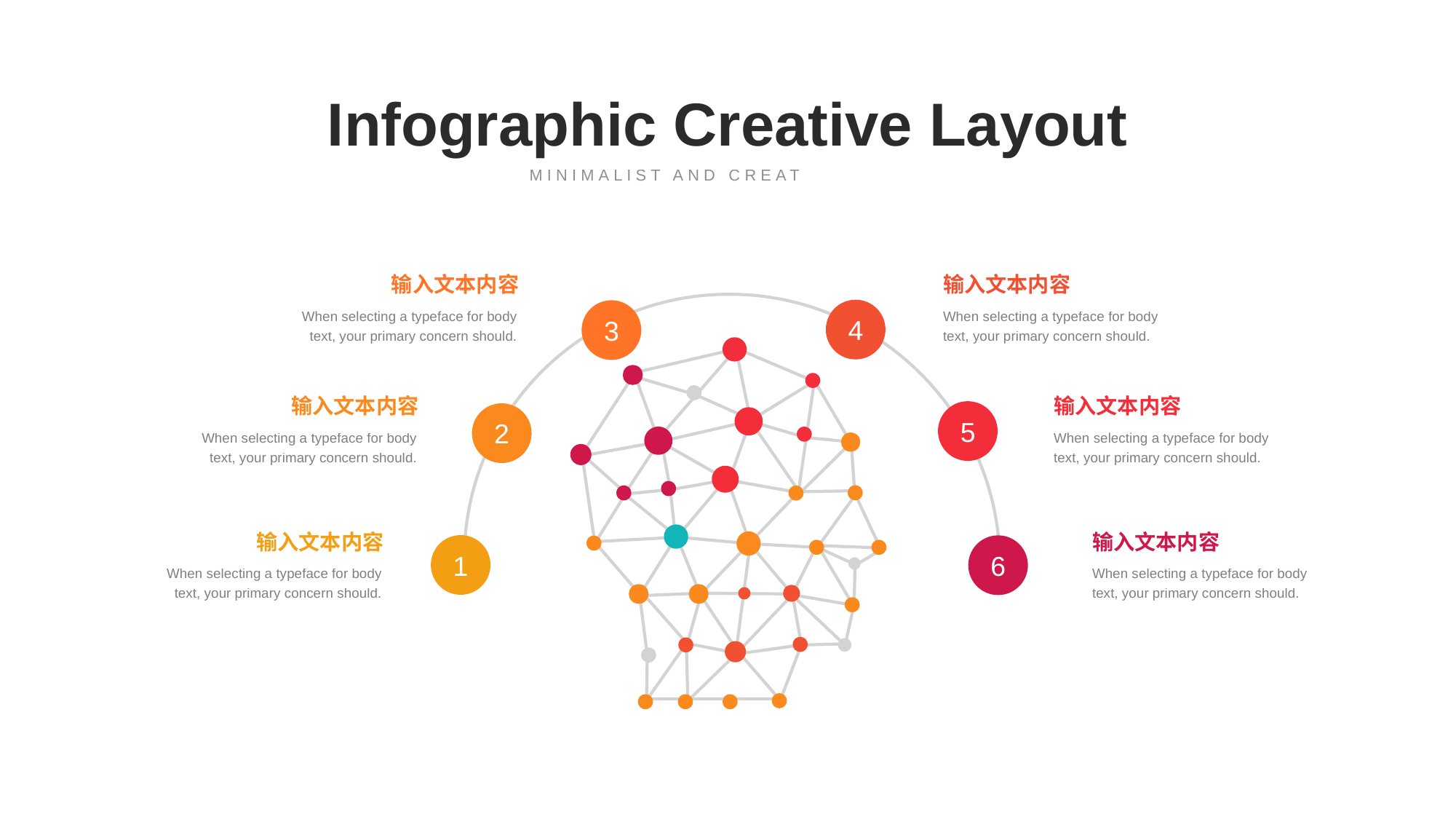

Infographic Creative Layout
MINIMALIST AND CREATIVE THEME
输入文本内容
When selecting a typeface for body text, your primary concern should.
输入文本内容
When selecting a typeface for body text, your primary concern should.

4
3

输入文本内容
When selecting a typeface for body text, your primary concern should.
输入文本内容
When selecting a typeface for body text, your primary concern should.
5
2
输入文本内容
When selecting a typeface for body text, your primary concern should.
输入文本内容
When selecting a typeface for body text, your primary concern should.
1

6